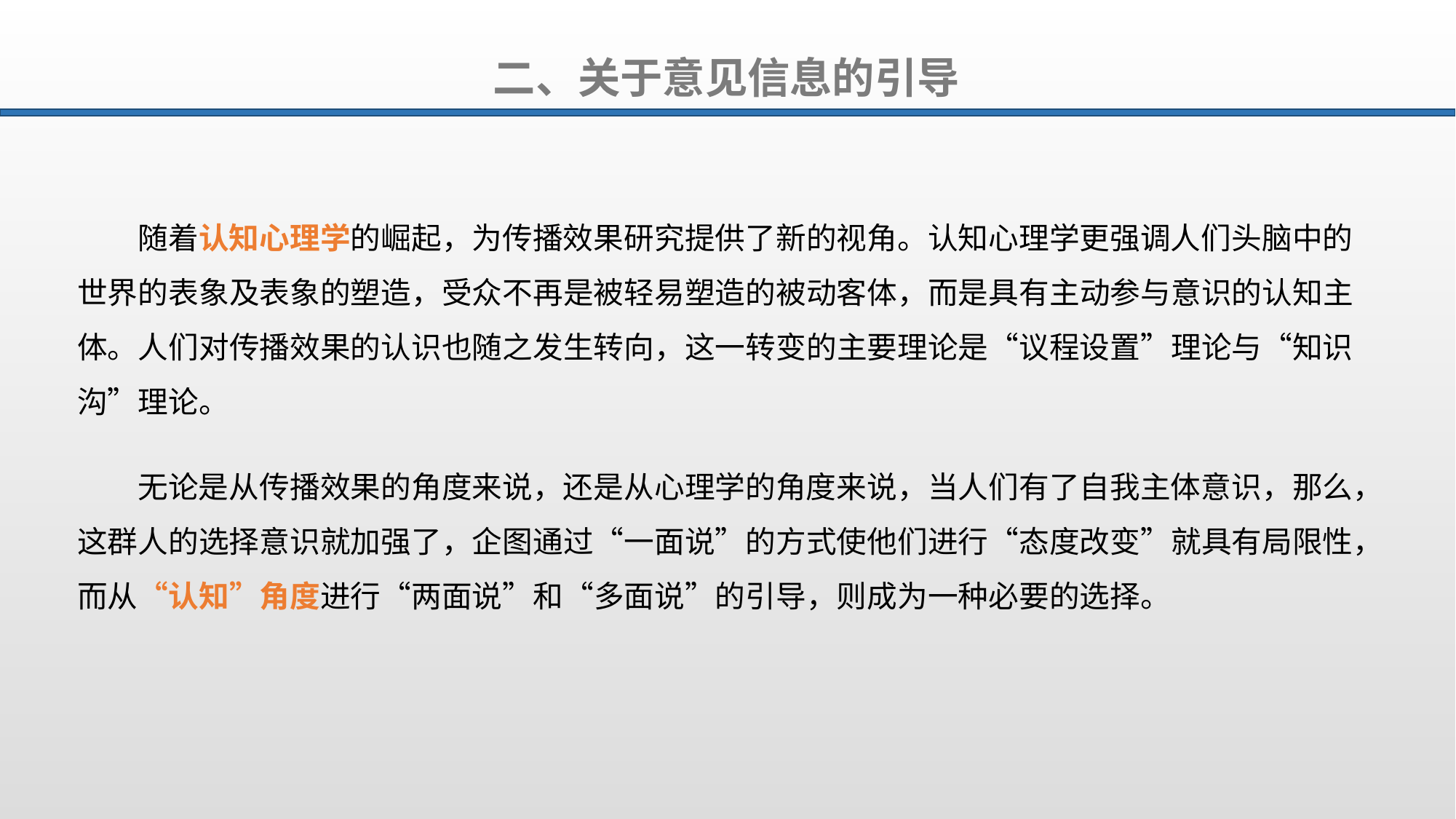

二、关于意见信息的引导

随着认知心理学的崛起，为传播效果研究提供了新的视角。认知心理学更强调人们头脑中的世界的表象及表象的塑造，受众不再是被轻易塑造的被动客体，而是具有主动参与意识的认知主体。人们对传播效果的认识也随之发生转向，这一转变的主要理论是“议程设置”理论与“知识沟”理论。
无论是从传播效果的角度来说，还是从心理学的角度来说，当人们有了自我主体意识，那么，这群人的选择意识就加强了，企图通过“一面说”的方式使他们进行“态度改变”就具有局限性，而从“认知”角度进行“两面说”和“多面说”的引导，则成为一种必要的选择。